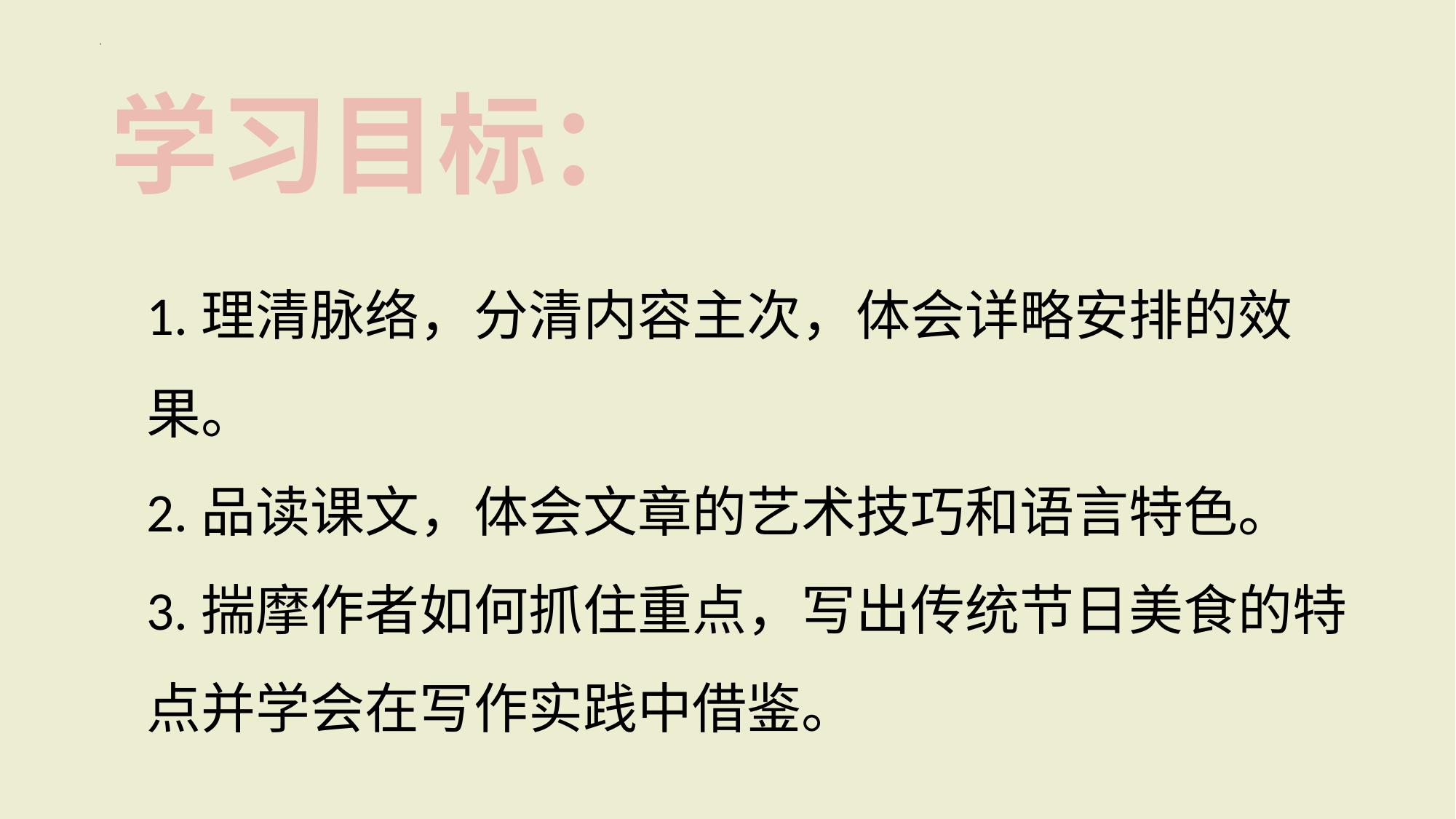

学习目标：
1.理清脉络，分清内容主次，体会详略安排的效果。
2.品读课文，体会文章的艺术技巧和语言特色。
3.揣摩作者如何抓住重点，写出传统节日美食的特点并学会在写作实践中借鉴。